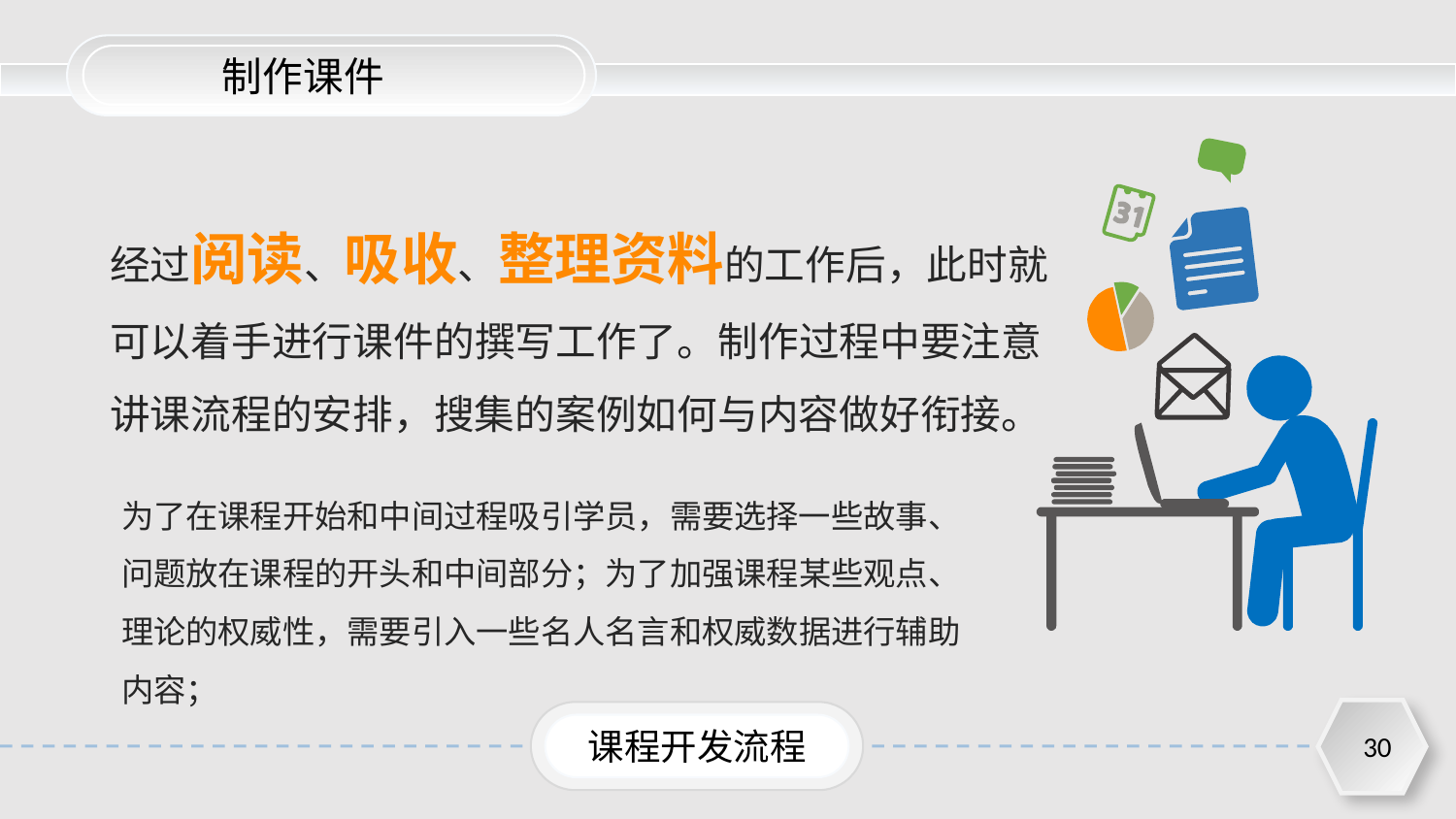

制作课件

经过阅读、吸收、整理资料的工作后，此时就可以着手进行课件的撰写工作了。制作过程中要注意讲课流程的安排，搜集的案例如何与内容做好衔接。
为了在课程开始和中间过程吸引学员，需要选择一些故事、问题放在课程的开头和中间部分；为了加强课程某些观点、理论的权威性，需要引入一些名人名言和权威数据进行辅助内容；
课程开发流程